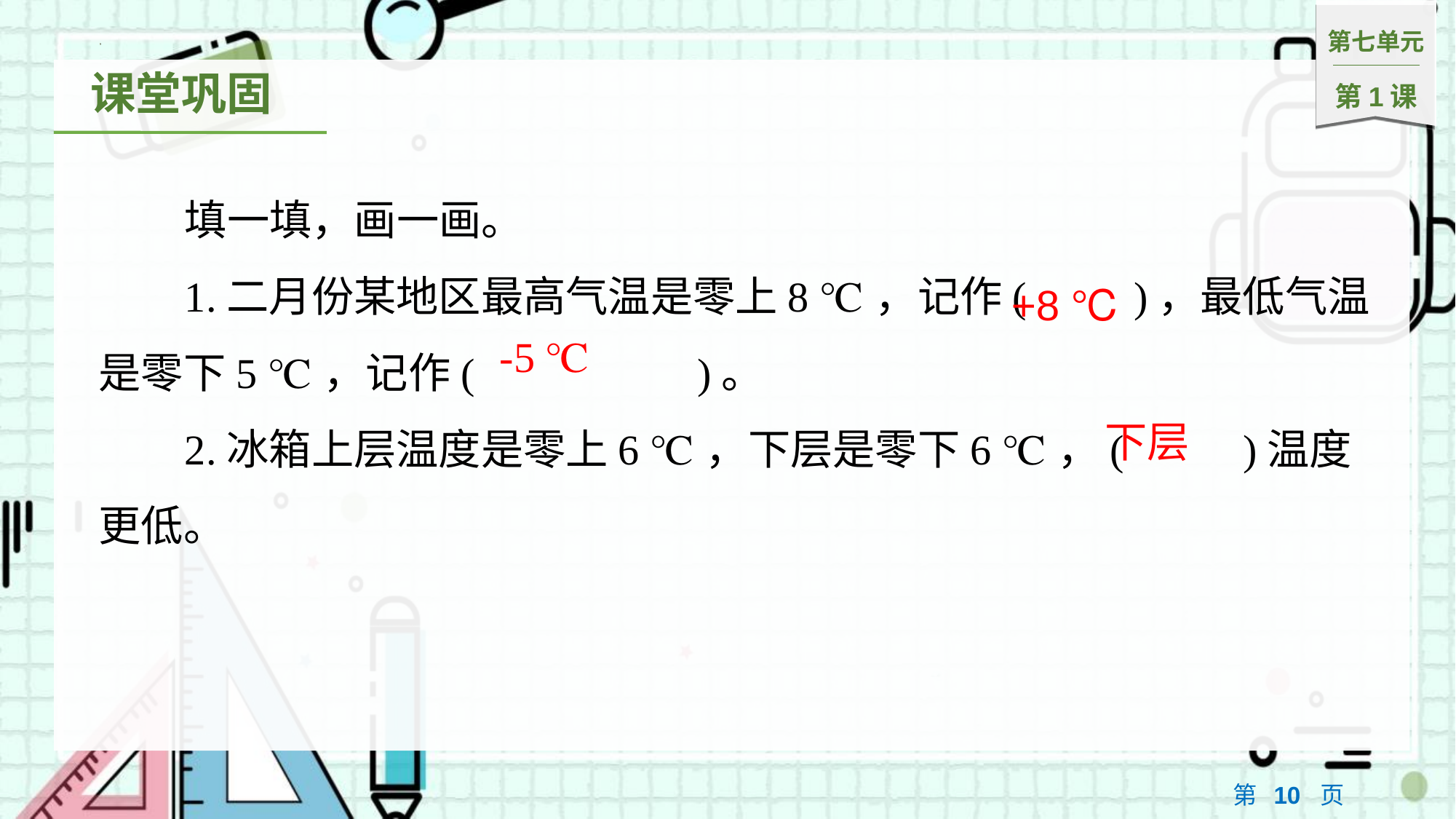

填一填，画一画。
1.二月份某地区最高气温是零上8 ℃，记作(　	　)，最低气温是零下5 ℃，记作(　		　)。
2.冰箱上层温度是零上6 ℃，下层是零下6 ℃，(　	　)温度更低。
+8 ℃
-5 ℃
下层